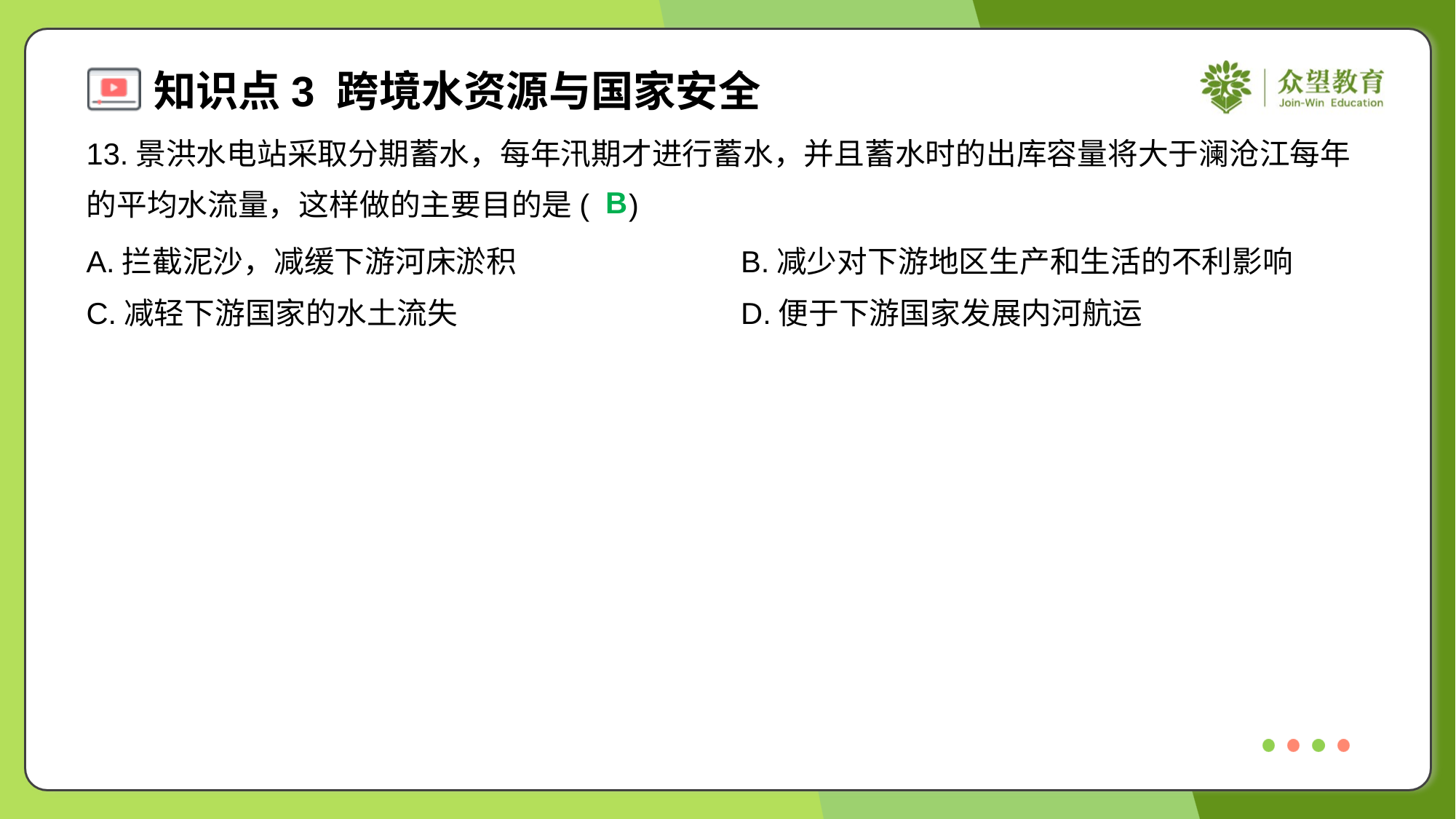

13.景洪水电站采取分期蓄水，每年汛期才进行蓄水，并且蓄水时的出库容量将大于澜沧江每年
的平均水流量，这样做的主要目的是(     )
B
A.拦截泥沙，减缓下游河床淤积	B.减少对下游地区生产和生活的不利影响
C.减轻下游国家的水土流失	D.便于下游国家发展内河航运